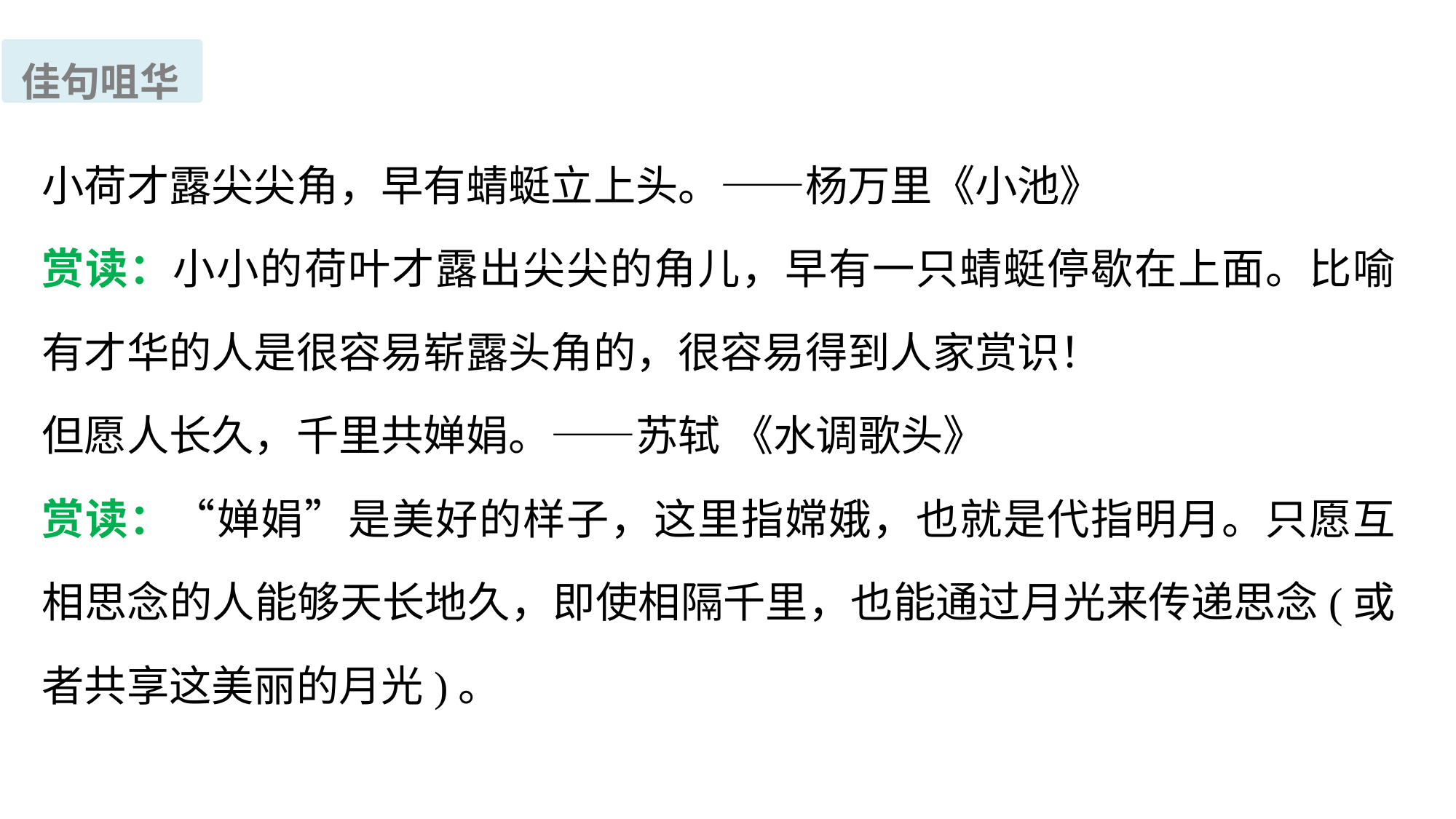

佳句咀华

小荷才露尖尖角，早有蜻蜓立上头。——杨万里《小池》
赏读：小小的荷叶才露出尖尖的角儿，早有一只蜻蜓停歇在上面。比喻有才华的人是很容易崭露头角的，很容易得到人家赏识！
但愿人长久，千里共婵娟。——苏轼 《水调歌头》
赏读：“婵娟”是美好的样子，这里指嫦娥，也就是代指明月。只愿互相思念的人能够天长地久，即使相隔千里，也能通过月光来传递思念(或者共享这美丽的月光)。